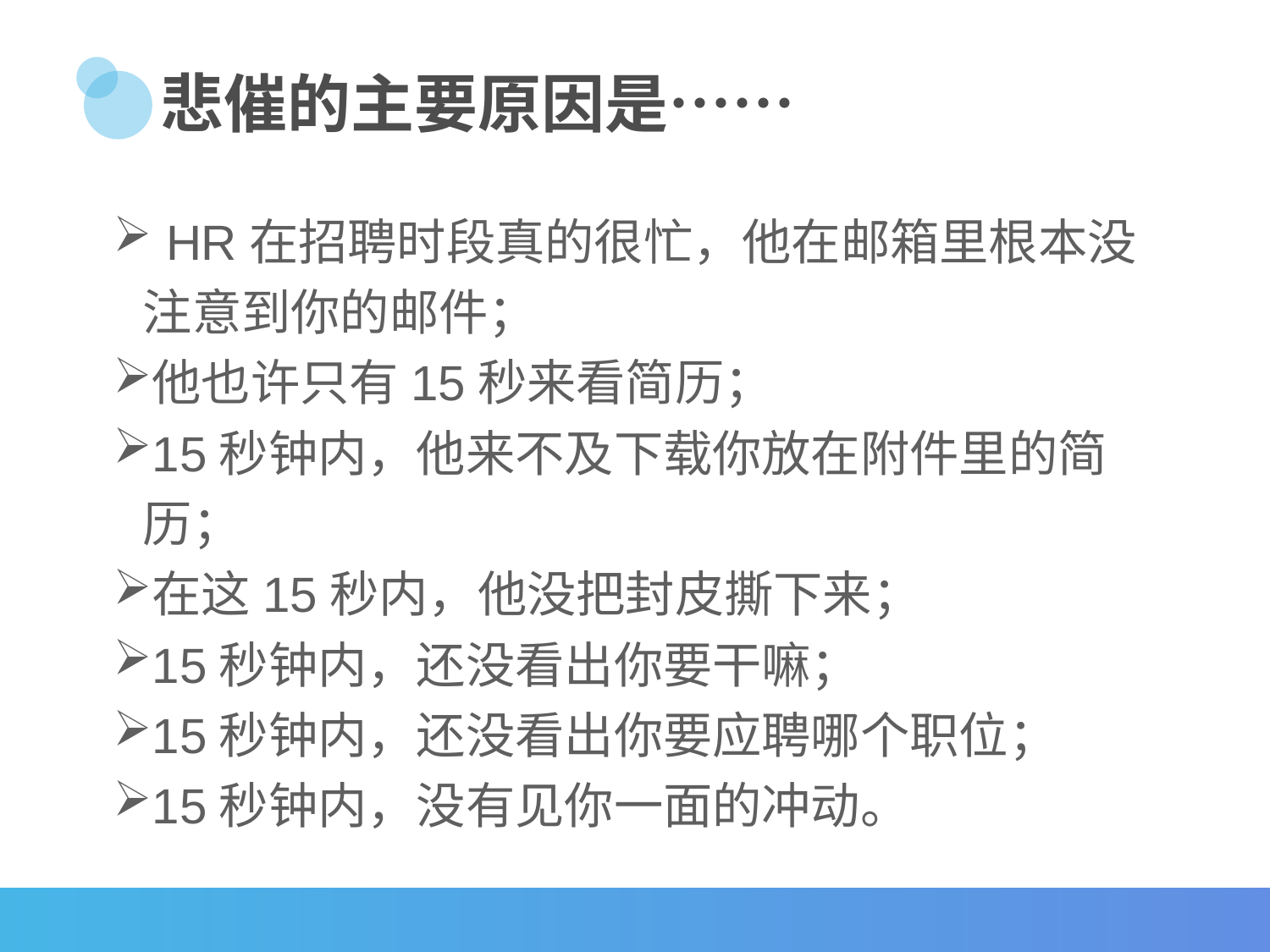

悲催的主要原因是……
 HR在招聘时段真的很忙，他在邮箱里根本没注意到你的邮件；
他也许只有15秒来看简历；
15秒钟内，他来不及下载你放在附件里的简历；
在这15秒内，他没把封皮撕下来；
15秒钟内，还没看出你要干嘛；
15秒钟内，还没看出你要应聘哪个职位；
15秒钟内，没有见你一面的冲动。